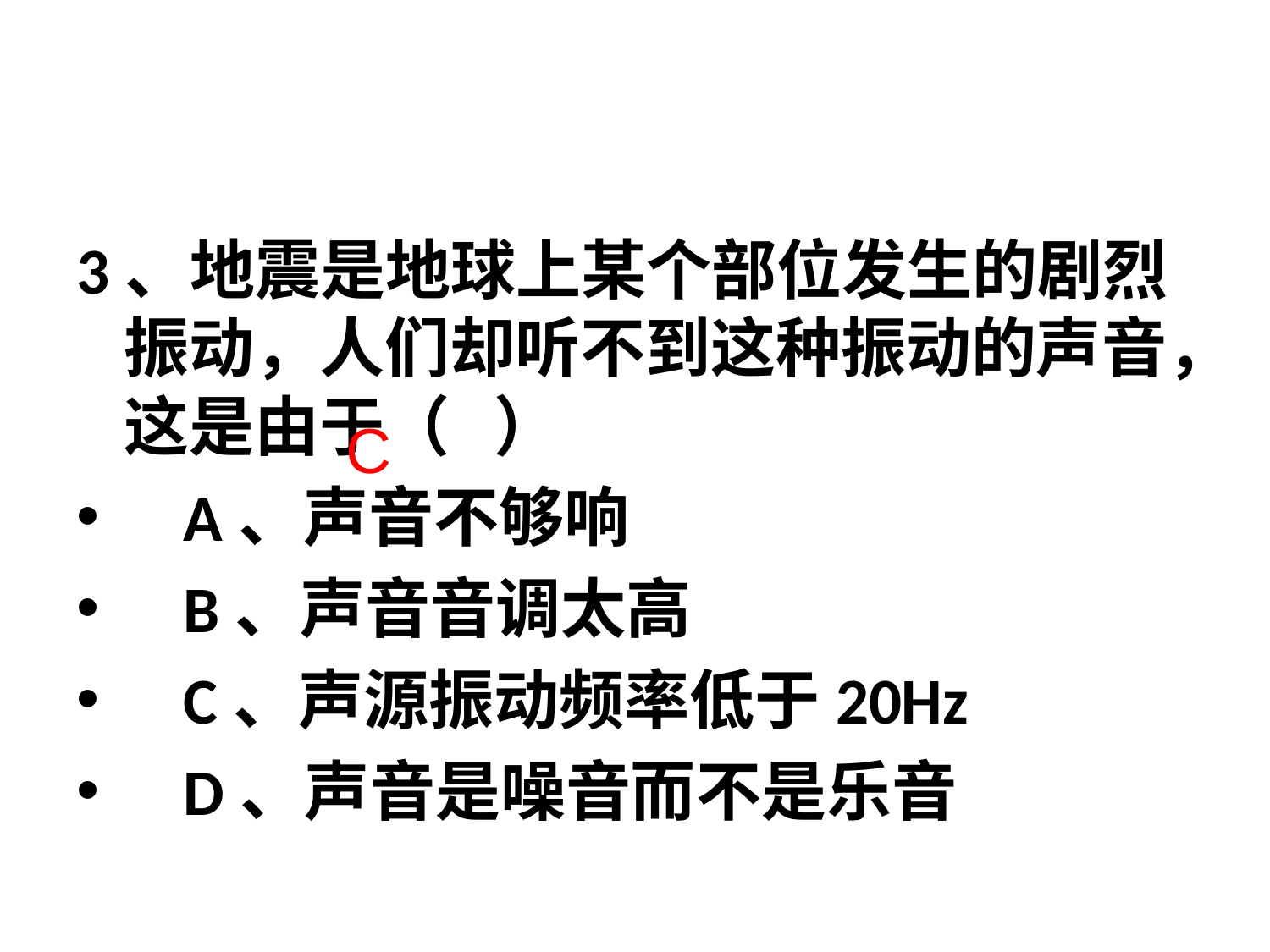

3、地震是地球上某个部位发生的剧烈振动，人们却听不到这种振动的声音，这是由于（   ）
    A、声音不够响
    B、声音音调太高
    C、声源振动频率低于20Hz
    D、声音是噪音而不是乐音
C